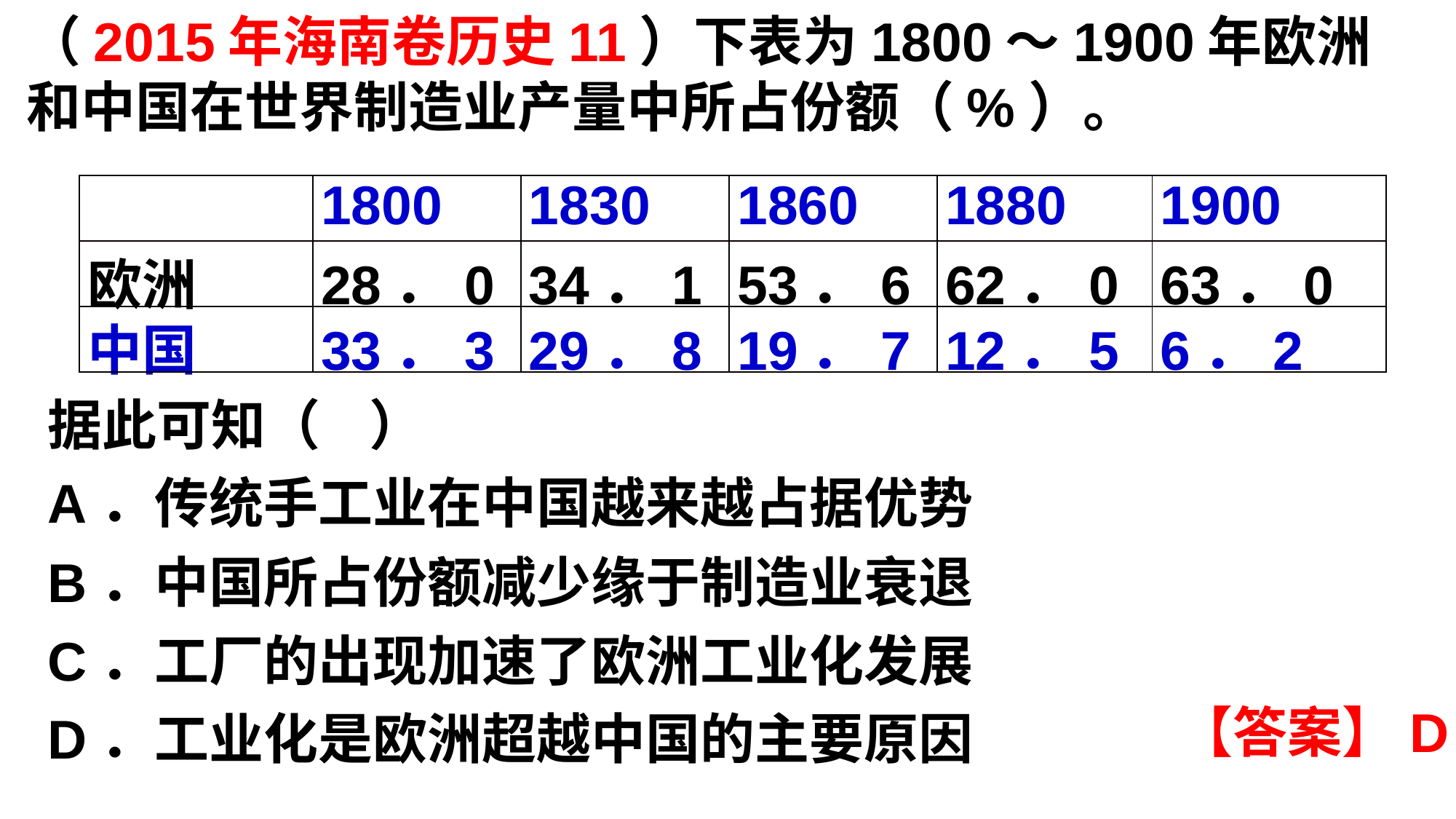

（2015年海南卷历史11）下表为1800～1900年欧洲和中国在世界制造业产量中所占份额（%）。
|  | 1800 | 1830 | 1860 | 1880 | 1900 |
| --- | --- | --- | --- | --- | --- |
| 欧洲 | 28．0 | 34．1 | 53．6 | 62．0 | 63．0 |
| 中国 | 33．3 | 29．8 | 19．7 | 12．5 | 6．2 |
据此可知（    ）A．传统手工业在中国越来越占据优势
B．中国所占份额减少缘于制造业衰退C．工厂的出现加速了欧洲工业化发展
D．工业化是欧洲超越中国的主要原因

【答案】D